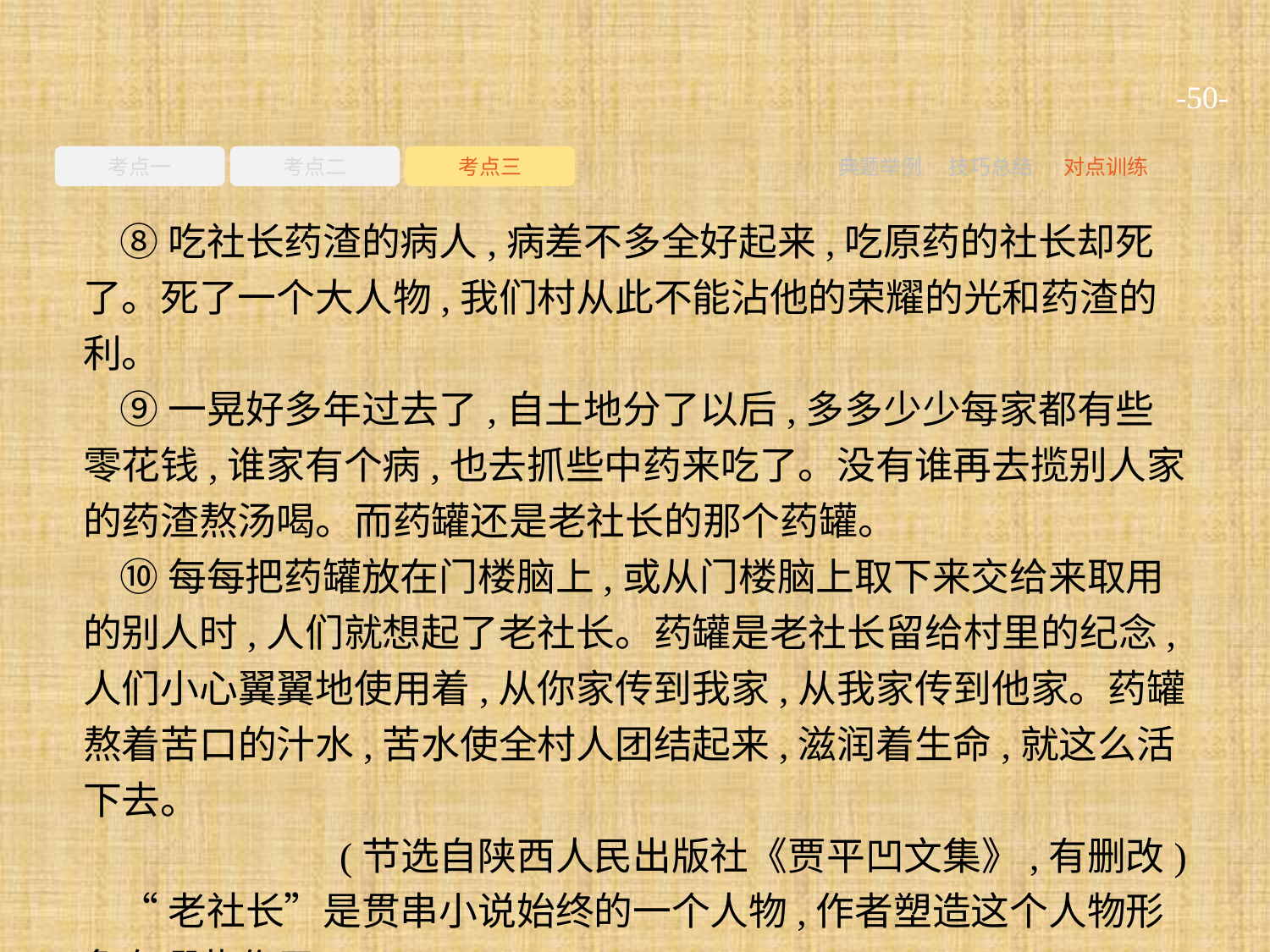

-50-
考点一
考点二
考点三
典题举例
技巧总结
对点训练
⑧吃社长药渣的病人,病差不多全好起来,吃原药的社长却死了。死了一个大人物,我们村从此不能沾他的荣耀的光和药渣的利。
⑨一晃好多年过去了,自土地分了以后,多多少少每家都有些零花钱,谁家有个病,也去抓些中药来吃了。没有谁再去揽别人家的药渣熬汤喝。而药罐还是老社长的那个药罐。
⑩每每把药罐放在门楼脑上,或从门楼脑上取下来交给来取用的别人时,人们就想起了老社长。药罐是老社长留给村里的纪念,人们小心翼翼地使用着,从你家传到我家,从我家传到他家。药罐熬着苦口的汁水,苦水使全村人团结起来,滋润着生命,就这么活下去。
(节选自陕西人民出版社《贾平凹文集》,有删改)
“老社长”是贯串小说始终的一个人物,作者塑造这个人物形象有哪些作用?